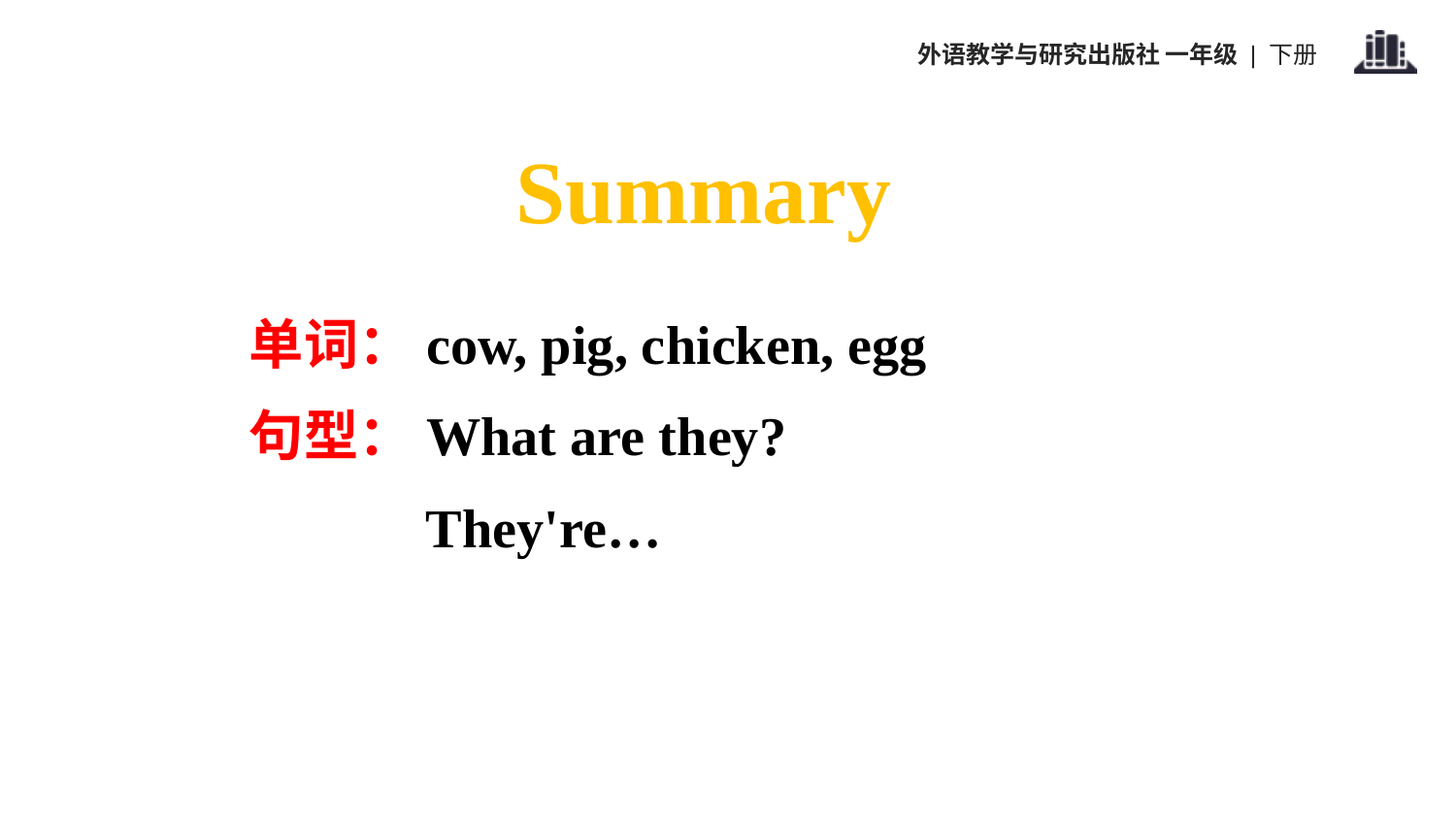

Summary
单词：cow, pig, chicken, egg
句型：What are they?
             They're…